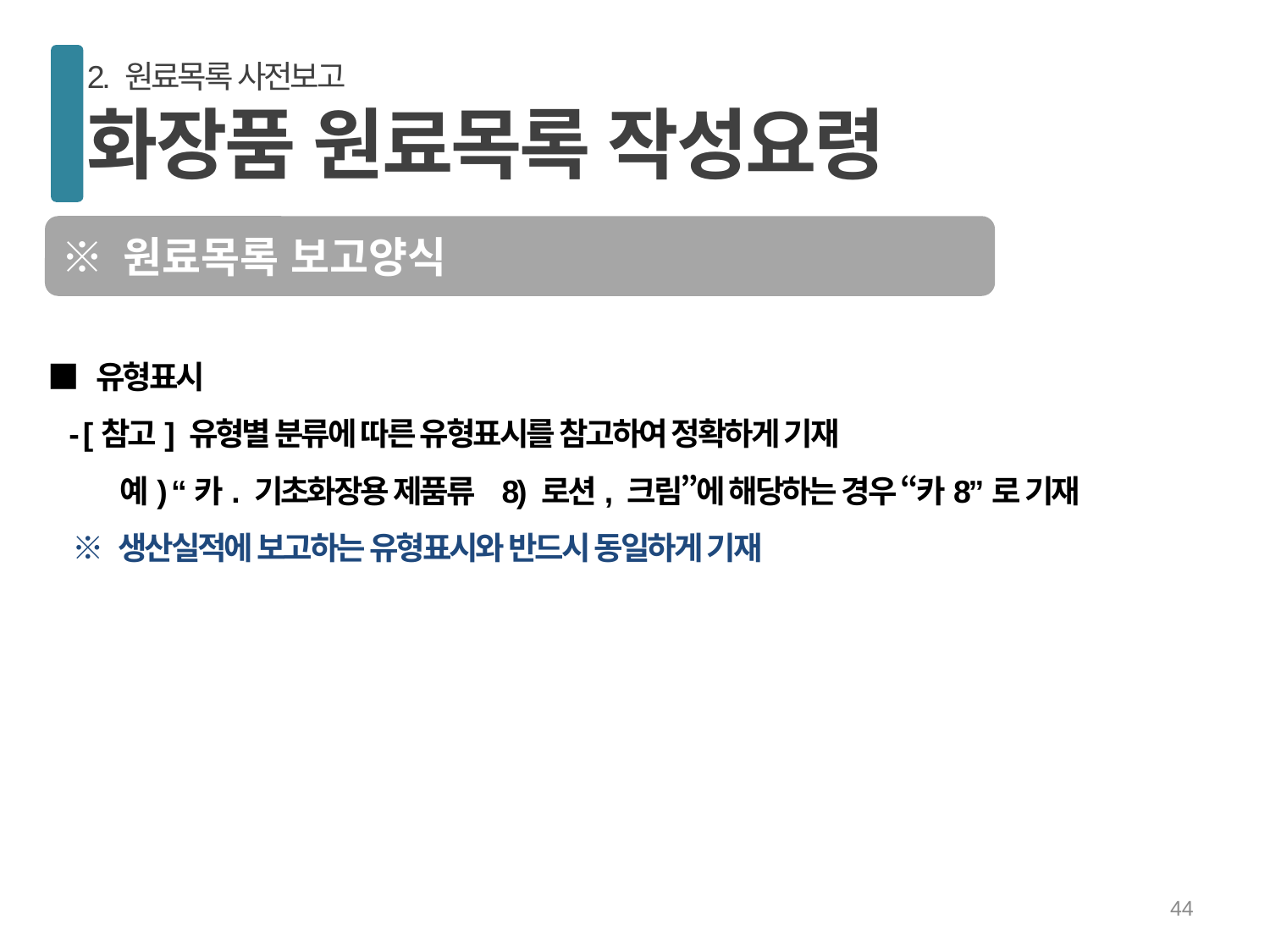

2. 원료목록 사전보고
화장품 원료목록 작성요령
※ 원료목록 보고양식
■  유형표시
   - [참고] 유형별 분류에 따른 유형표시를 참고하여 정확하게 기재
          예) “카. 기초화장용 제품류   8) 로션, 크림”에 해당하는 경우 “카8”로 기재
    ※ 생산실적에 보고하는 유형표시와 반드시 동일하게 기재
44